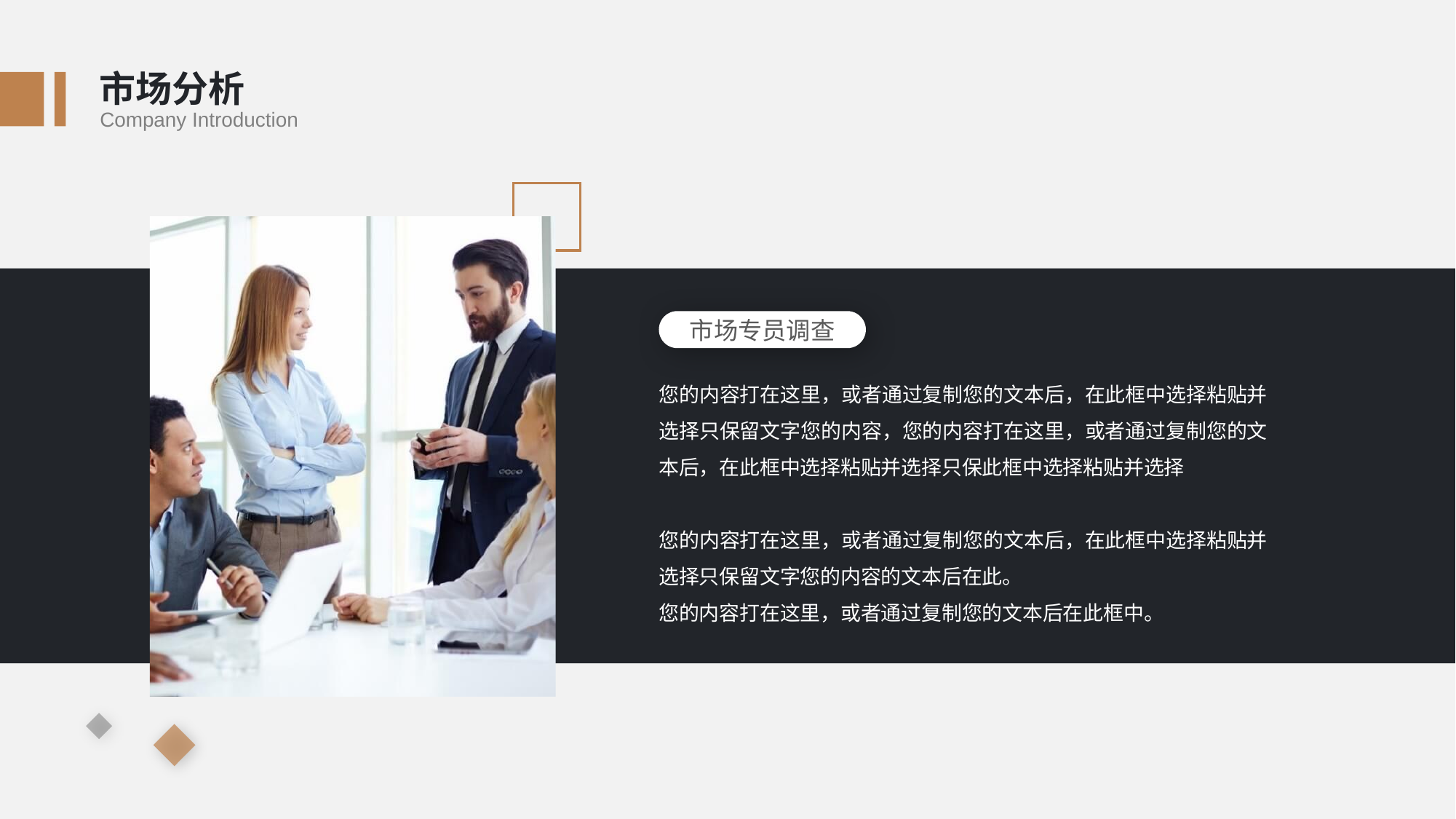

市场分析
Company Introduction

市场专员调查
您的内容打在这里，或者通过复制您的文本后，在此框中选择粘贴并选择只保留文字您的内容，您的内容打在这里，或者通过复制您的文本后，在此框中选择粘贴并选择只保此框中选择粘贴并选择

您的内容打在这里，或者通过复制您的文本后，在此框中选择粘贴并选择只保留文字您的内容的文本后在此。
您的内容打在这里，或者通过复制您的文本后在此框中。